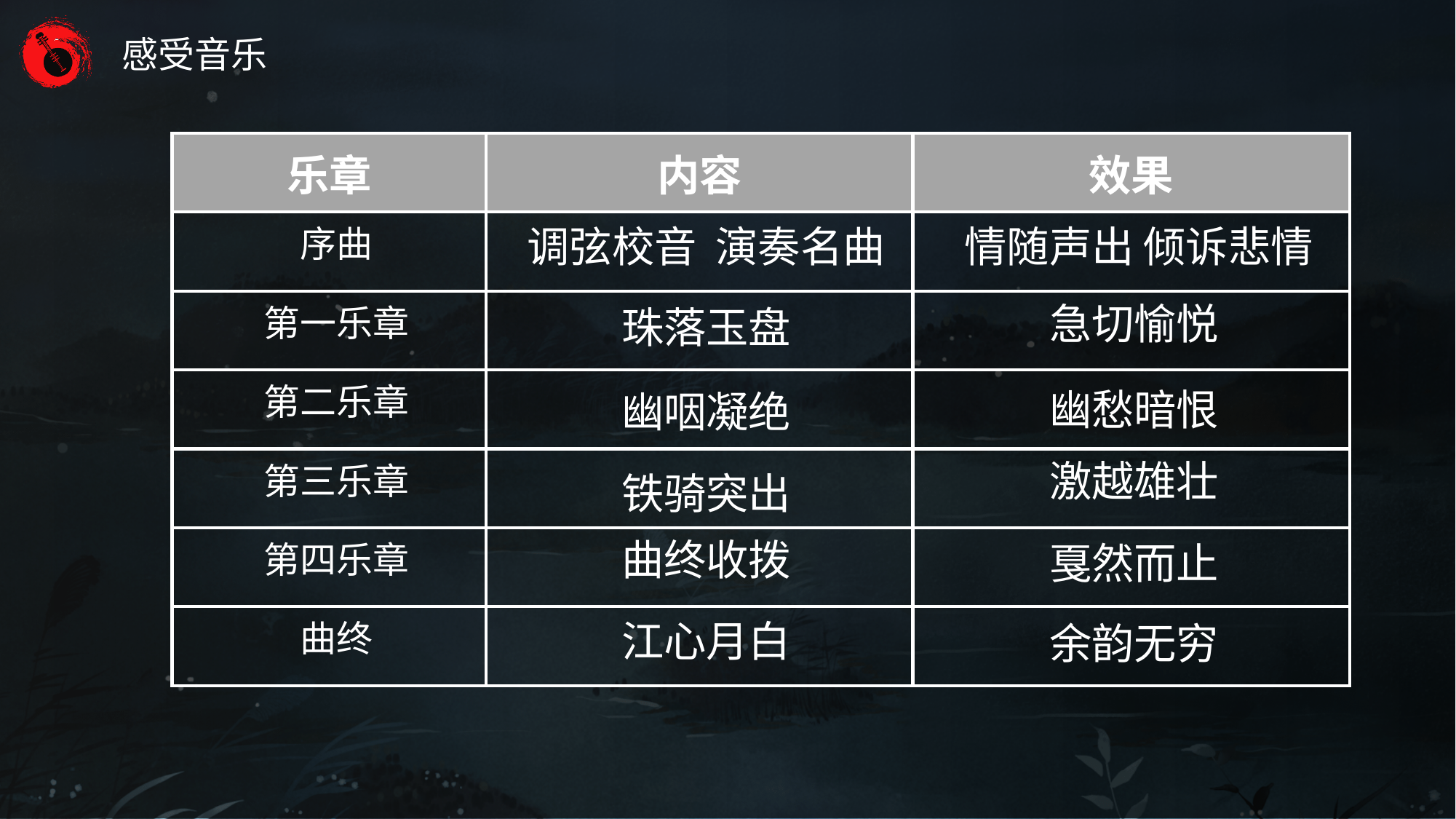

| 乐章 | 内容 | 效果 |
| --- | --- | --- |
| 序曲 |  |  |
| 第一乐章 |  |  |
| 第二乐章 |  |  |
| 第三乐章 |  |  |
| 第四乐章 |  |  |
| 曲终 |  |  |
调弦校音  演奏名曲
情随声出 倾诉悲情
急切愉悦
珠落玉盘
幽愁暗恨
幽咽凝绝
激越雄壮
铁骑突出
曲终收拨
戛然而止
江心月白
余韵无穷